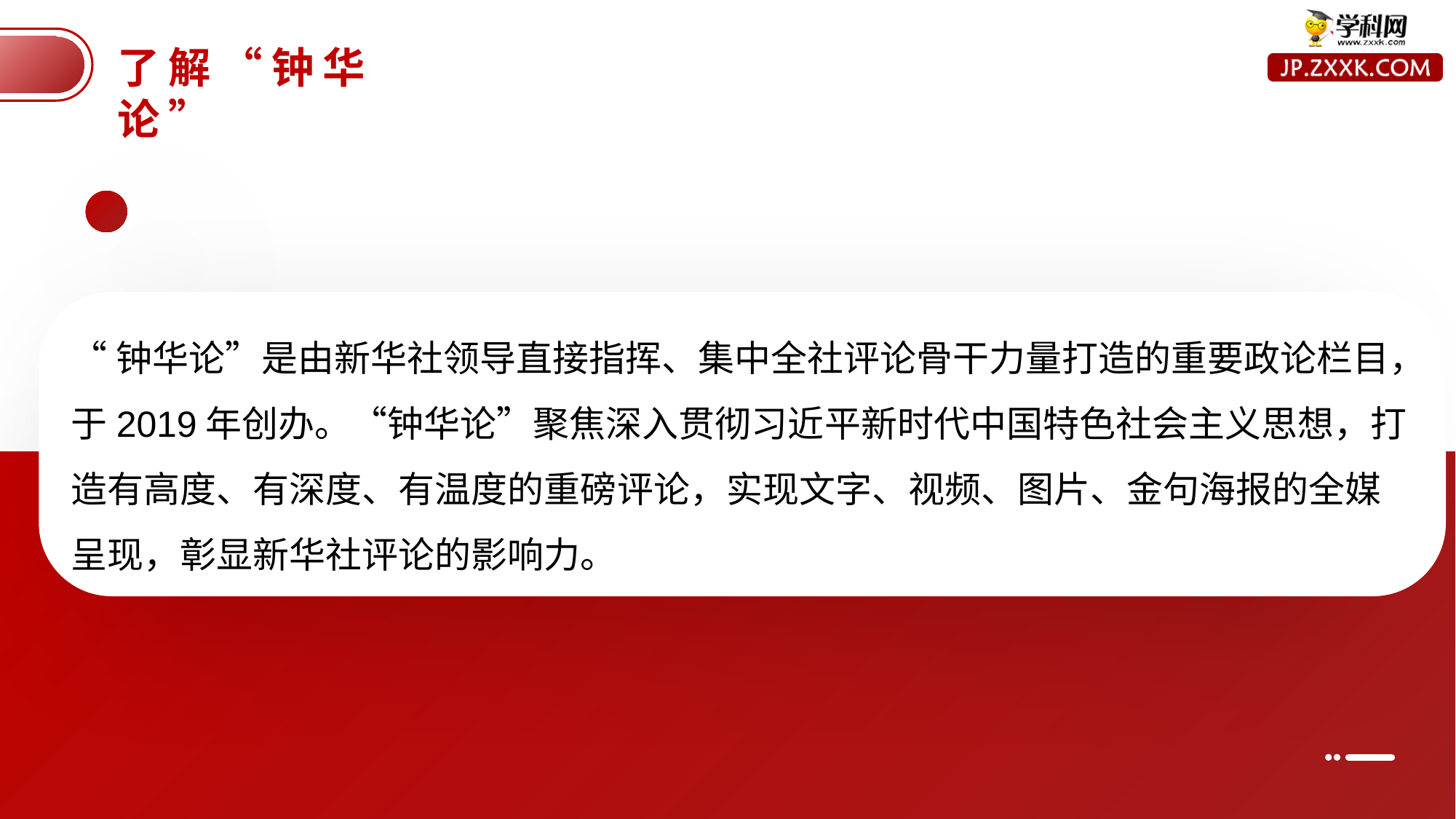

了解“钟华论”

“钟华论”是由新华社领导直接指挥、集中全社评论骨干力量打造的重要政论栏目，于2019年创办。“钟华论”聚焦深入贯彻习近平新时代中国特色社会主义思想，打造有高度、有深度、有温度的重磅评论，实现文字、视频、图片、金句海报的全媒呈现，彰显新华社评论的影响力。